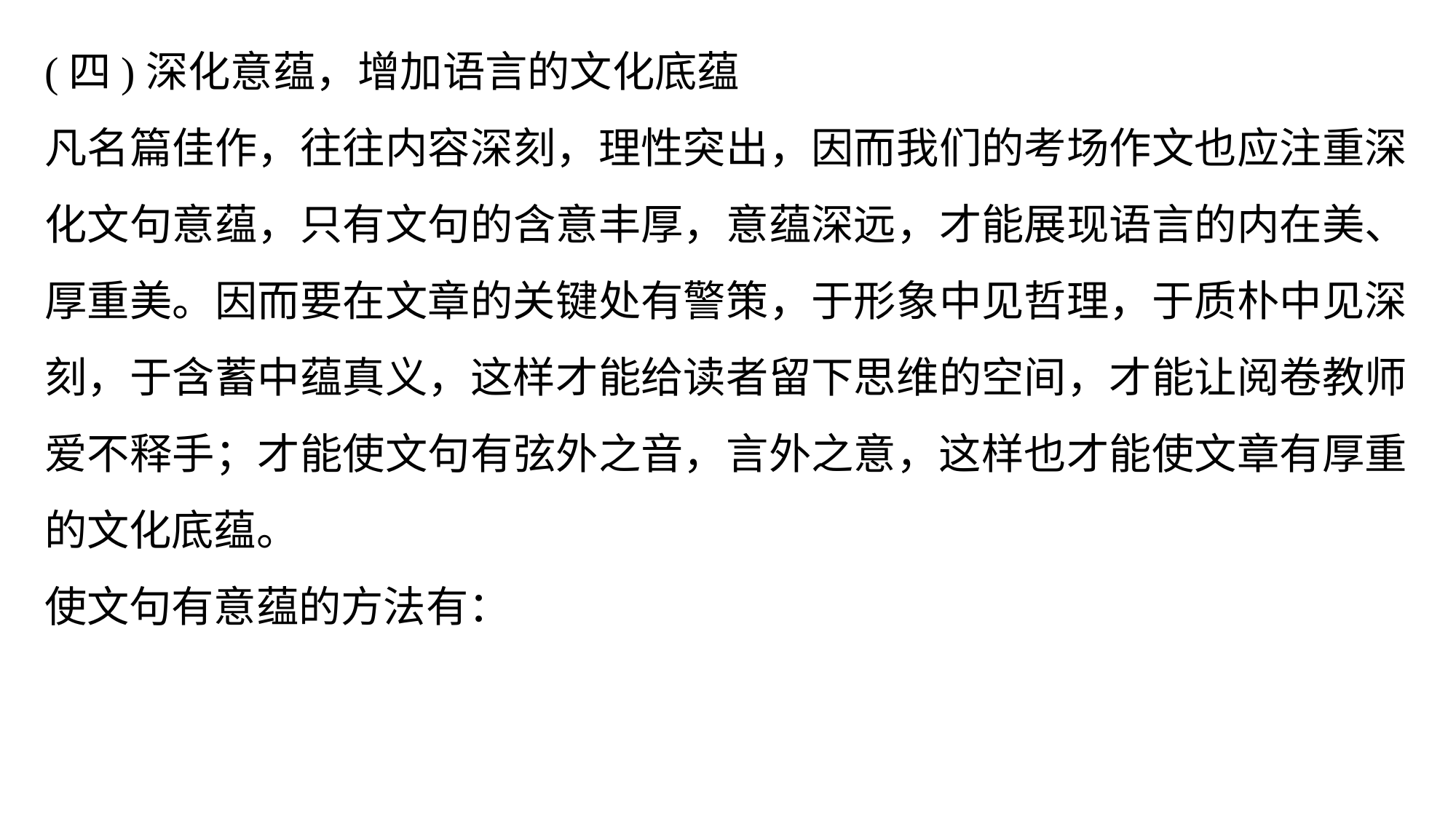

(四)深化意蕴，增加语言的文化底蕴
凡名篇佳作，往往内容深刻，理性突出，因而我们的考场作文也应注重深化文句意蕴，只有文句的含意丰厚，意蕴深远，才能展现语言的内在美、厚重美。因而要在文章的关键处有警策，于形象中见哲理，于质朴中见深刻，于含蓄中蕴真义，这样才能给读者留下思维的空间，才能让阅卷教师爱不释手；才能使文句有弦外之音，言外之意，这样也才能使文章有厚重的文化底蕴。
使文句有意蕴的方法有：